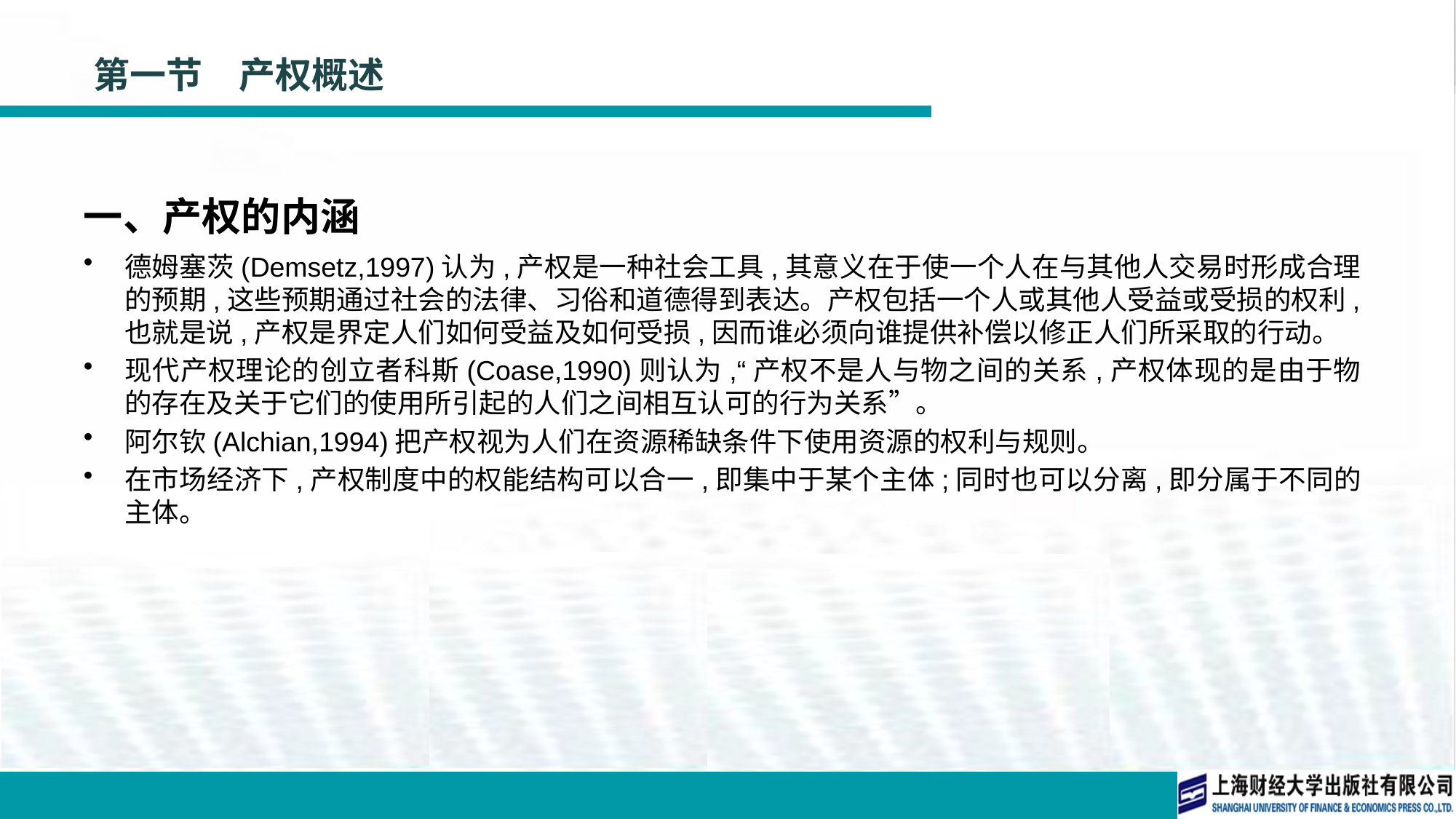

# 第一节　产权概述
一、产权的内涵
德姆塞茨(Demsetz,1997)认为,产权是一种社会工具,其意义在于使一个人在与其他人交易时形成合理的预期,这些预期通过社会的法律、习俗和道德得到表达。产权包括一个人或其他人受益或受损的权利,也就是说,产权是界定人们如何受益及如何受损,因而谁必须向谁提供补偿以修正人们所采取的行动。
现代产权理论的创立者科斯(Coase,1990)则认为,“产权不是人与物之间的关系,产权体现的是由于物的存在及关于它们的使用所引起的人们之间相互认可的行为关系”。
阿尔钦(Alchian,1994)把产权视为人们在资源稀缺条件下使用资源的权利与规则。
在市场经济下,产权制度中的权能结构可以合一,即集中于某个主体;同时也可以分离,即分属于不同的主体。